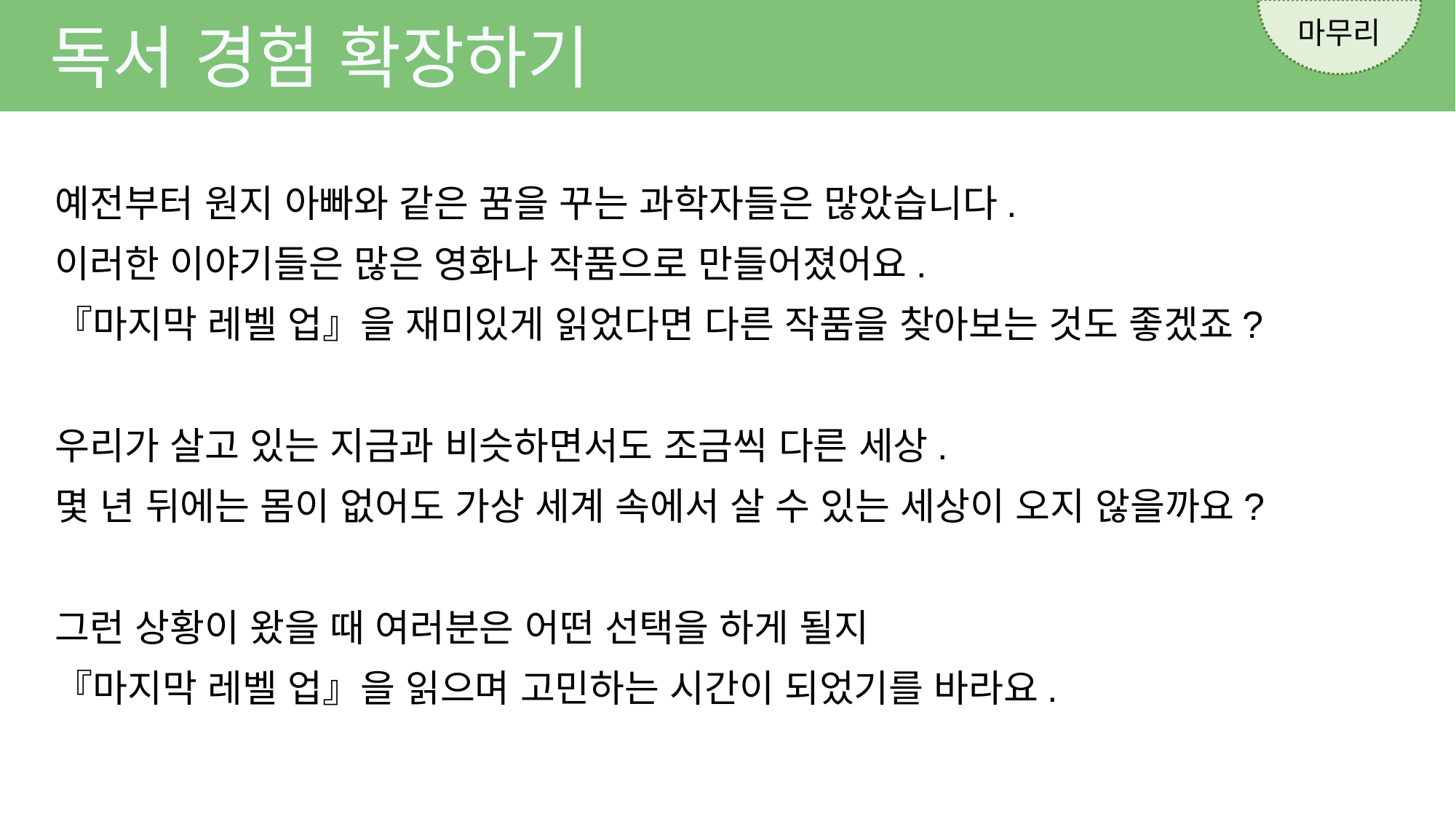

마무리

독서 경험 확장하기
예전부터 원지 아빠와 같은 꿈을 꾸는 과학자들은 많았습니다.
이러한 이야기들은 많은 영화나 작품으로 만들어졌어요.
『마지막 레벨 업』을 재미있게 읽었다면 다른 작품을 찾아보는 것도 좋겠죠?

우리가 살고 있는 지금과 비슷하면서도 조금씩 다른 세상.
몇 년 뒤에는 몸이 없어도 가상 세계 속에서 살 수 있는 세상이 오지 않을까요?

그런 상황이 왔을 때 여러분은 어떤 선택을 하게 될지
『마지막 레벨 업』을 읽으며 고민하는 시간이 되었기를 바라요.